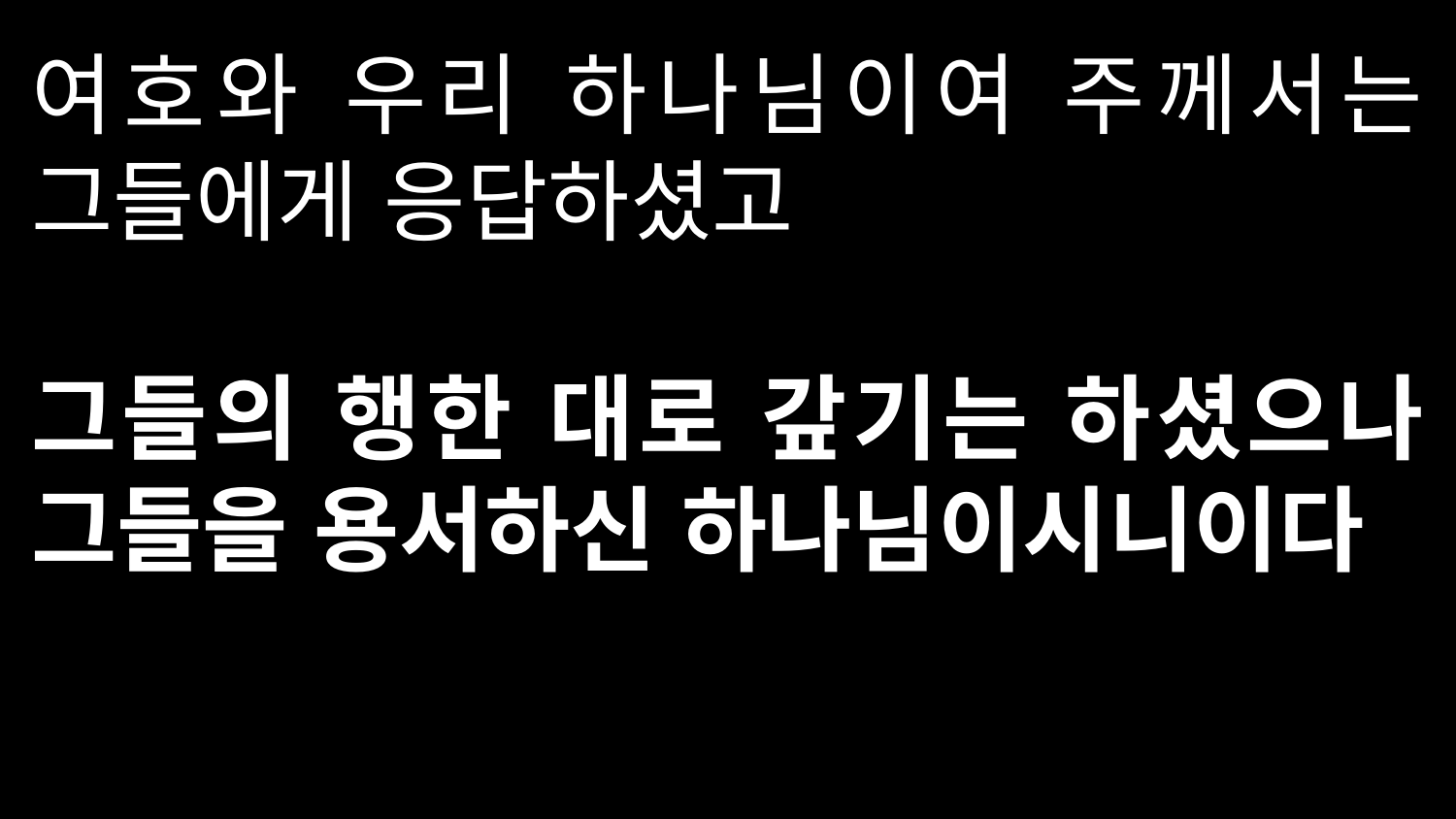

여호와 우리 하나님이여 주께서는 그들에게 응답하셨고
그들의 행한 대로 갚기는 하셨으나 그들을 용서하신 하나님이시니이다